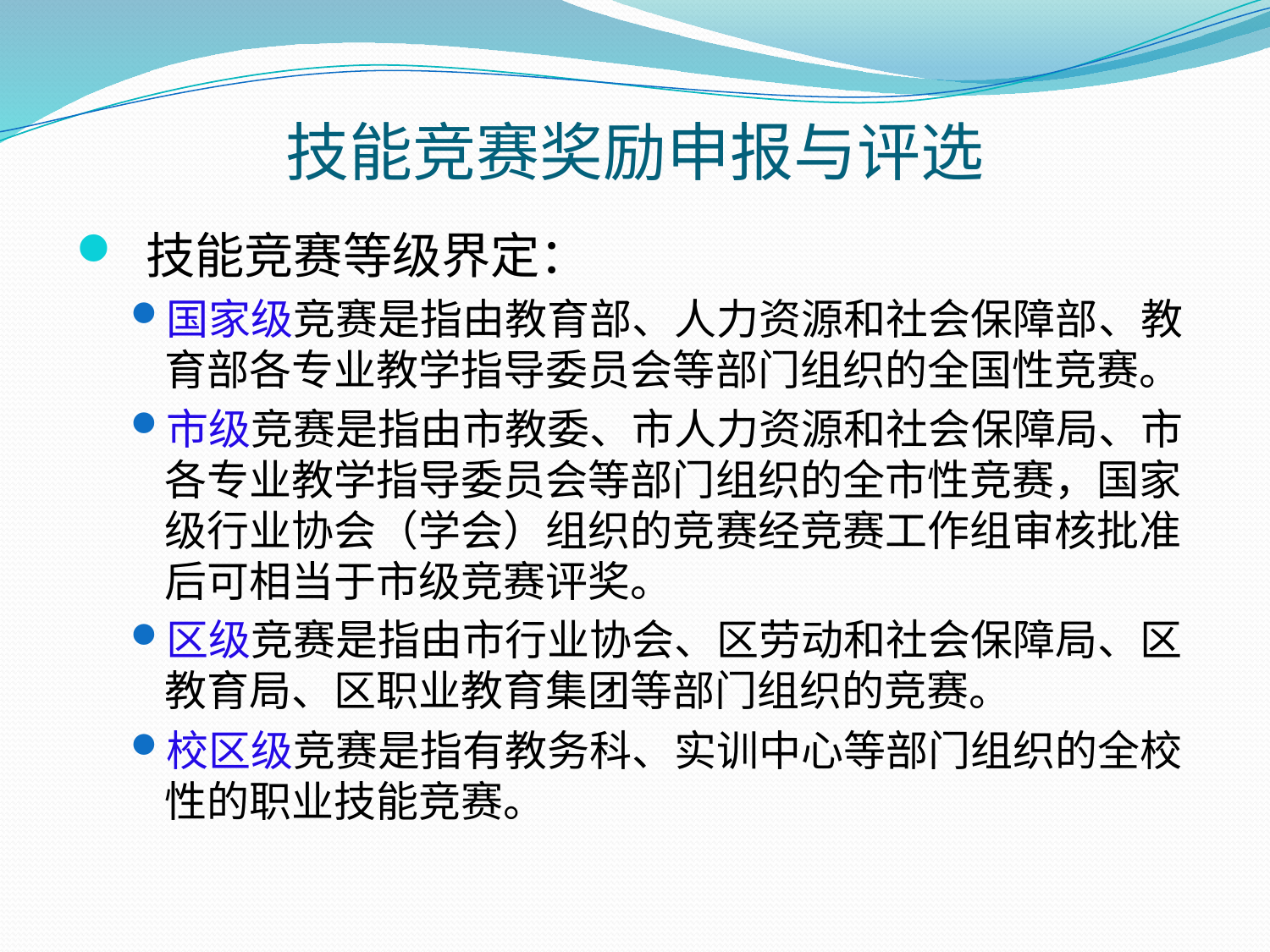

# 技能竞赛奖励申报与评选
 技能竞赛等级界定：
国家级竞赛是指由教育部、人力资源和社会保障部、教育部各专业教学指导委员会等部门组织的全国性竞赛。
市级竞赛是指由市教委、市人力资源和社会保障局、市各专业教学指导委员会等部门组织的全市性竞赛，国家级行业协会（学会）组织的竞赛经竞赛工作组审核批准后可相当于市级竞赛评奖。
区级竞赛是指由市行业协会、区劳动和社会保障局、区教育局、区职业教育集团等部门组织的竞赛。
校区级竞赛是指有教务科、实训中心等部门组织的全校性的职业技能竞赛。